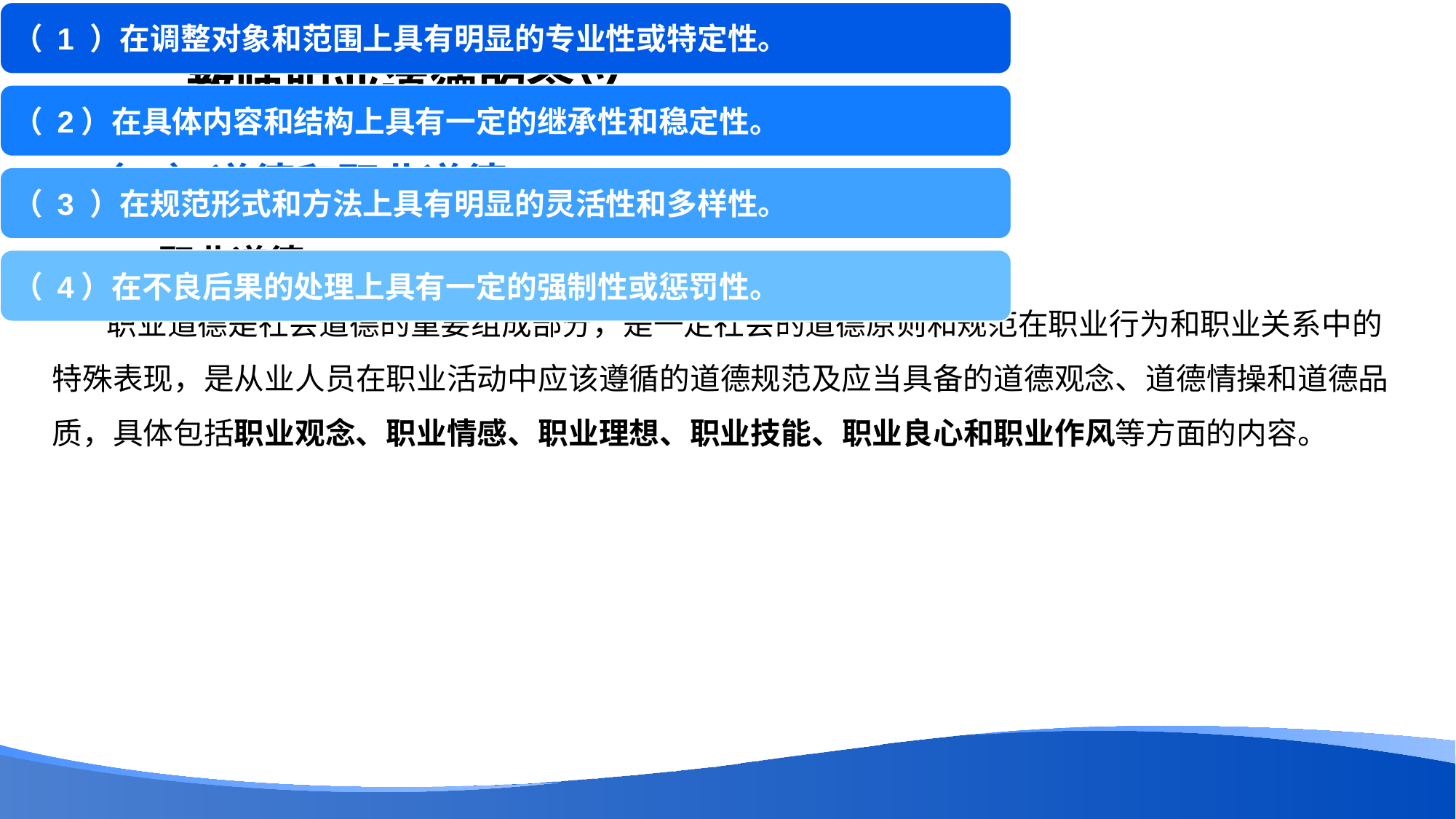

# 一、教师职业道德的含义
（一）道德和职业道德
2.职业道德
职业道德是社会道德的重要组成部分，是一定社会的道德原则和规范在职业行为和职业关系中的特殊表现，是从业人员在职业活动中应该遵循的道德规范及应当具备的道德观念、道德情操和道德品质，具体包括职业观念、职业情感、职业理想、职业技能、职业良心和职业作风等方面的内容。
（ 1 ）在调整对象和范围上具有明显的专业性或特定性。
（ 2）在具体内容和结构上具有一定的继承性和稳定性。
（ 3 ）在规范形式和方法上具有明显的灵活性和多样性。
（ 4）在不良后果的处理上具有一定的强制性或惩罚性。